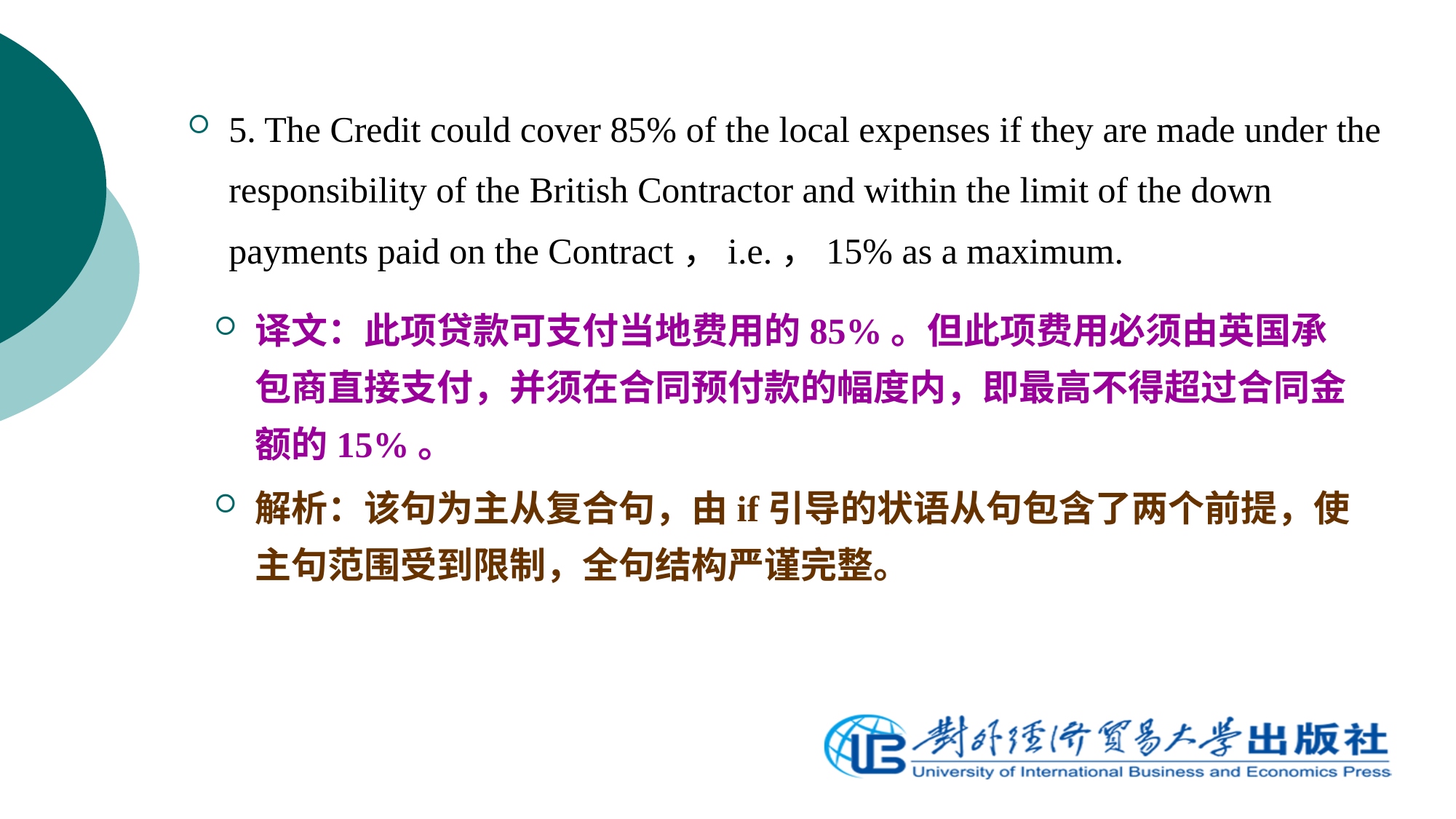

5. The Credit could cover 85% of the local expenses if they are made under the responsibility of the British Contractor and within the limit of the down payments paid on the Contract，i.e.，15% as a maximum.
译文：此项贷款可支付当地费用的85%。但此项费用必须由英国承包商直接支付，并须在合同预付款的幅度内，即最高不得超过合同金额的15%。
解析：该句为主从复合句，由if引导的状语从句包含了两个前提，使主句范围受到限制，全句结构严谨完整。